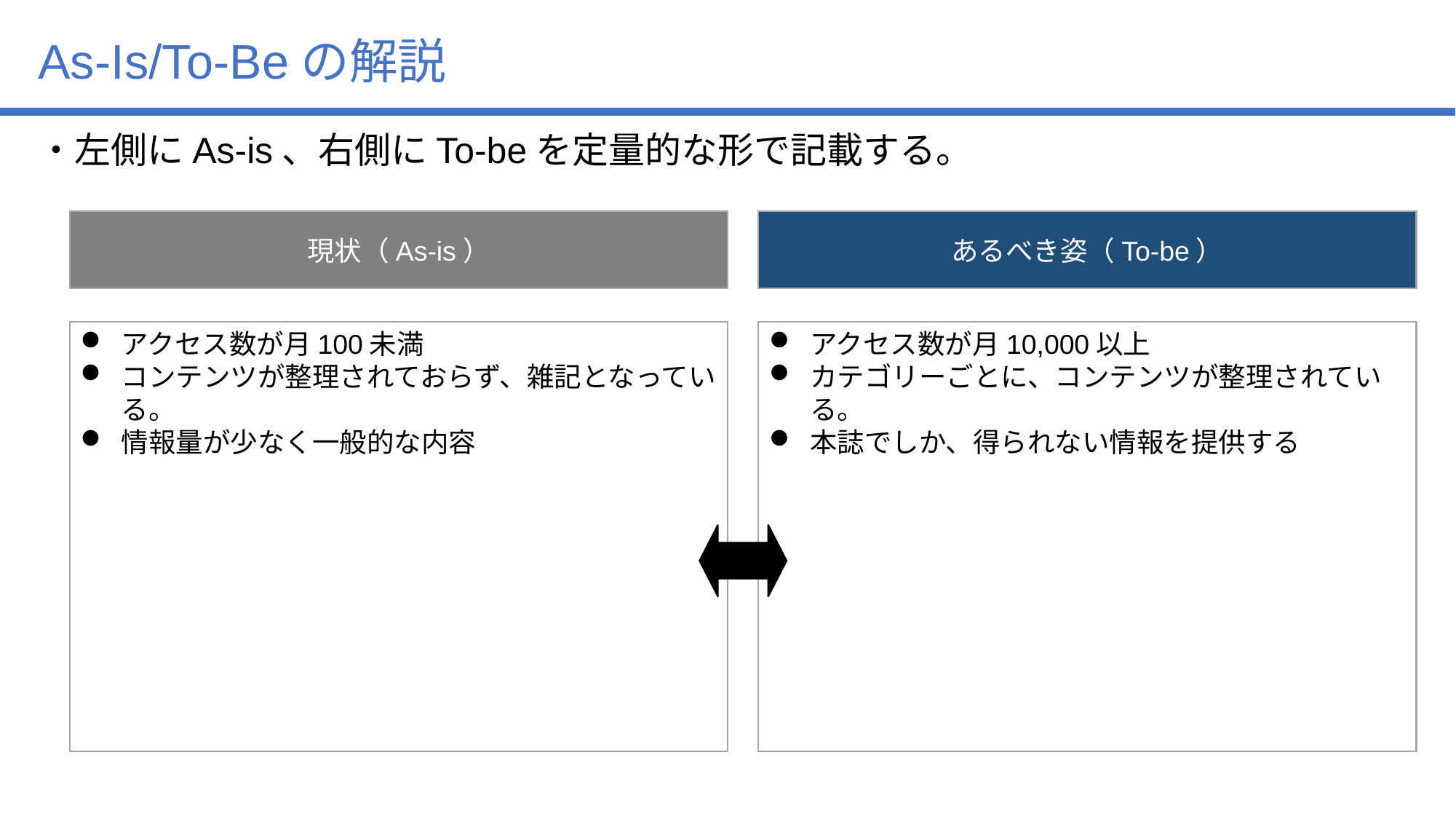

As-Is/To-Beの解説
・左側にAs-is、右側にTo-beを定量的な形で記載する。
現状（As-is）
あるべき姿（To-be）
アクセス数が月100未満
コンテンツが整理されておらず、雑記となっている。
情報量が少なく一般的な内容
アクセス数が月10,000以上
カテゴリーごとに、コンテンツが整理されている。
本誌でしか、得られない情報を提供する